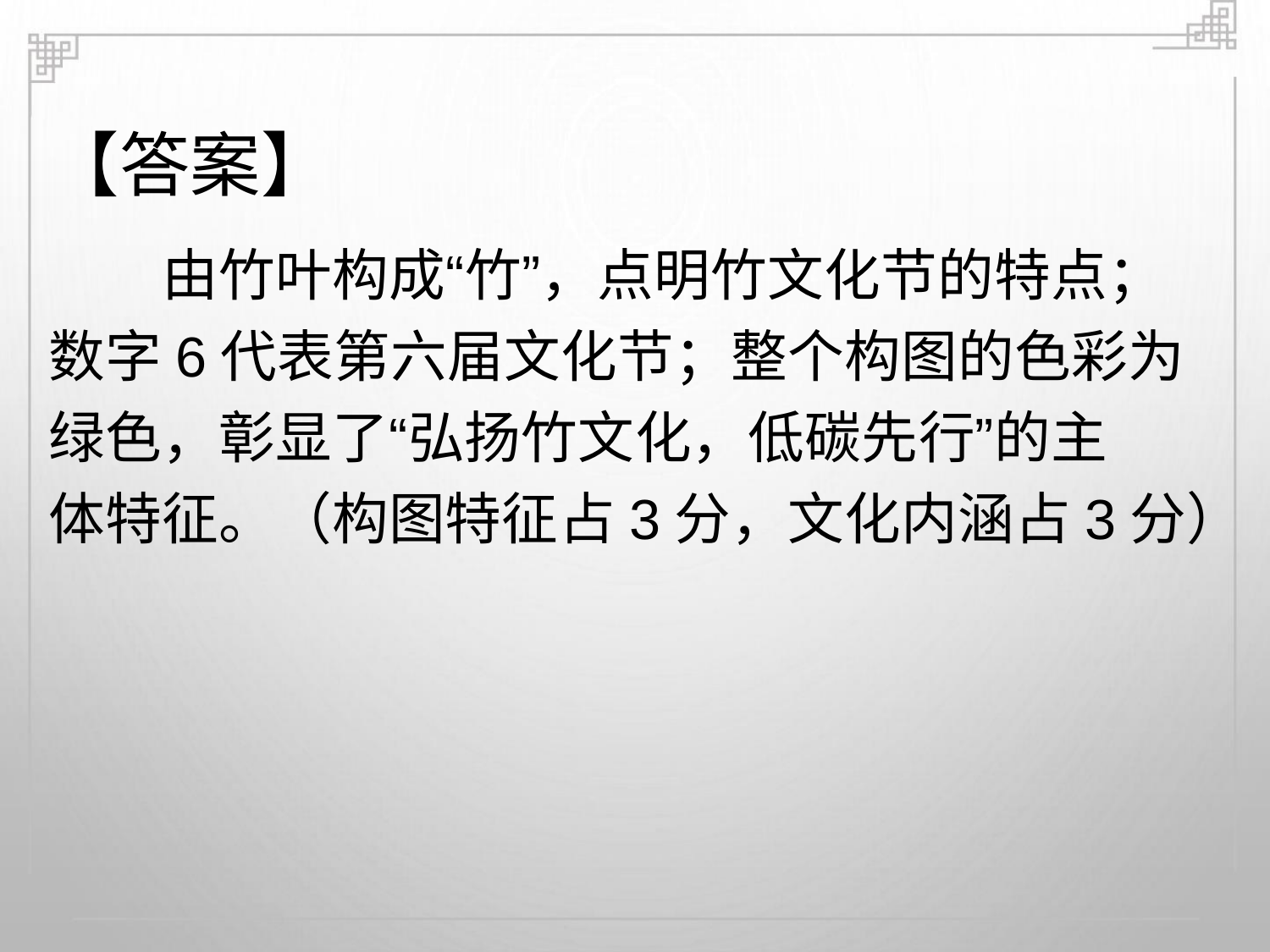

【答案】
由竹叶构成“竹”，点明竹文化节的特点；
数字6代表第六届文化节；整个构图的色彩为
绿色，彰显了“弘扬竹文化，低碳先行”的主
体特征。（构图特征占3分，文化内涵占3分）